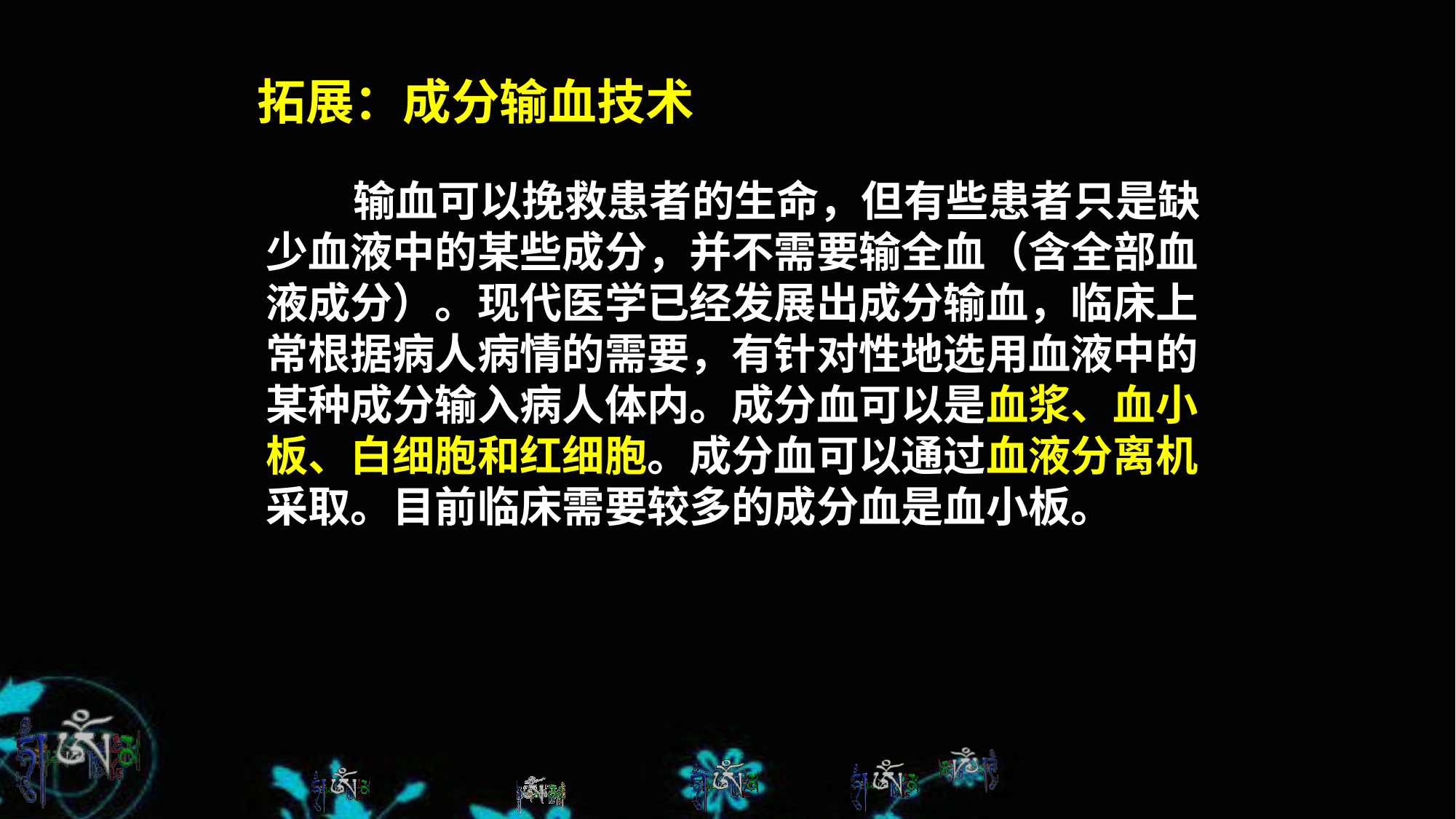

拓展：成分输血技术
        输血可以挽救患者的生命，但有些患者只是缺少血液中的某些成分，并不需要输全血（含全部血液成分）。现代医学已经发展出成分输血，临床上常根据病人病情的需要，有针对性地选用血液中的某种成分输入病人体内。成分血可以是血浆、血小板、白细胞和红细胞。成分血可以通过血液分离机采取。目前临床需要较多的成分血是血小板。